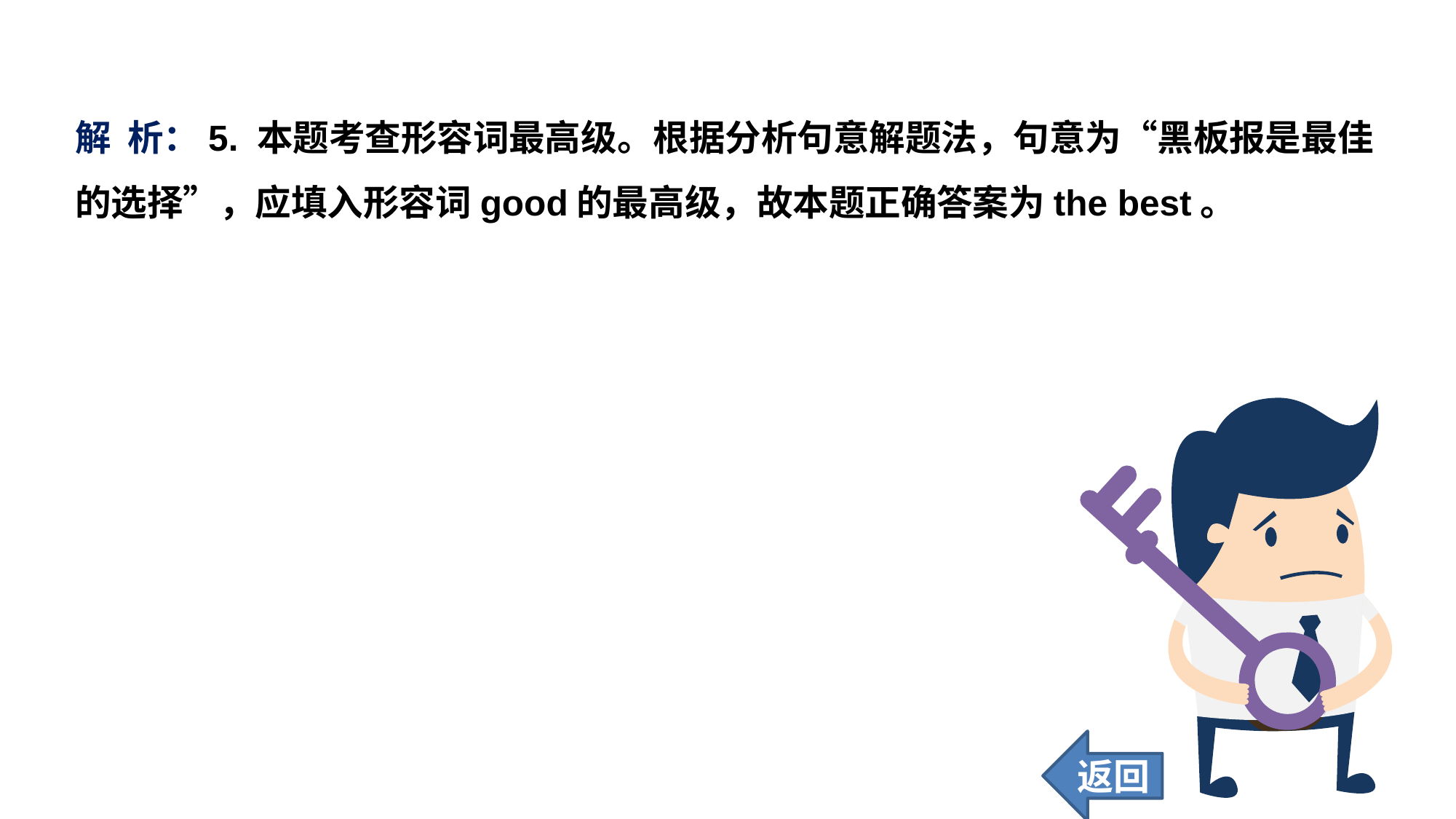

解  析：5. 本题考查形容词最高级。根据分析句意解题法，句意为“黑板报是最佳的选择”，应填入形容词good的最高级，故本题正确答案为the best。

返回
128